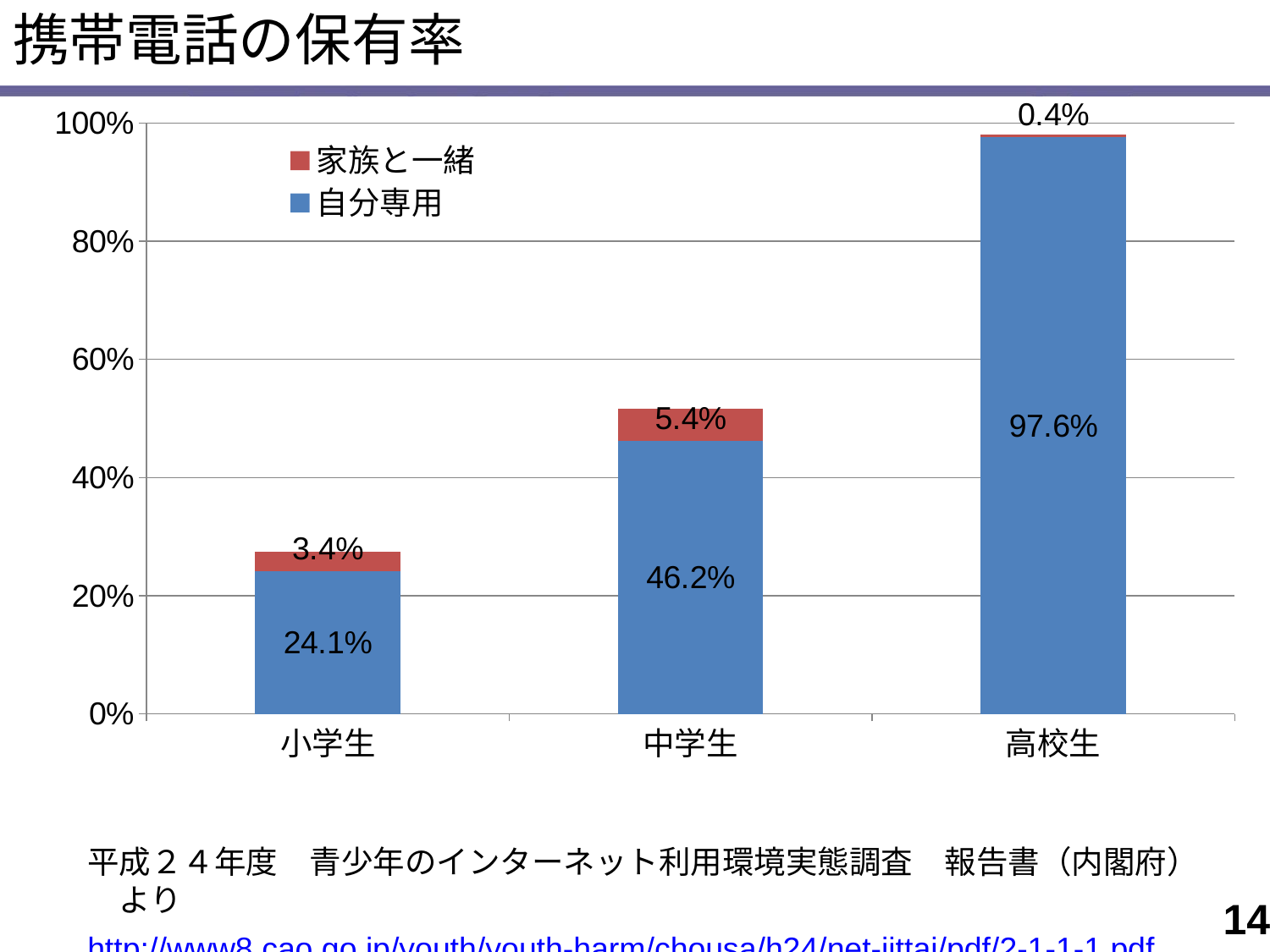

携帯電話の保有率

### Chart

| Category | 自分専用 | 家族と一緒 |
|---|---|---|
| 小学生 | 0.24100000000000021 | 0.034 |
| 中学生 | 0.462 | 0.054 |
| 高校生 | 0.9760000000000006 | 0.004000000000000011 |
平成２４年度　青少年のインターネット利用環境実態調査　報告書（内閣府）　より
http://www8.cao.go.jp/youth/youth-harm/chousa/h24/net-jittai/pdf/2-1-1-1.pdf
14